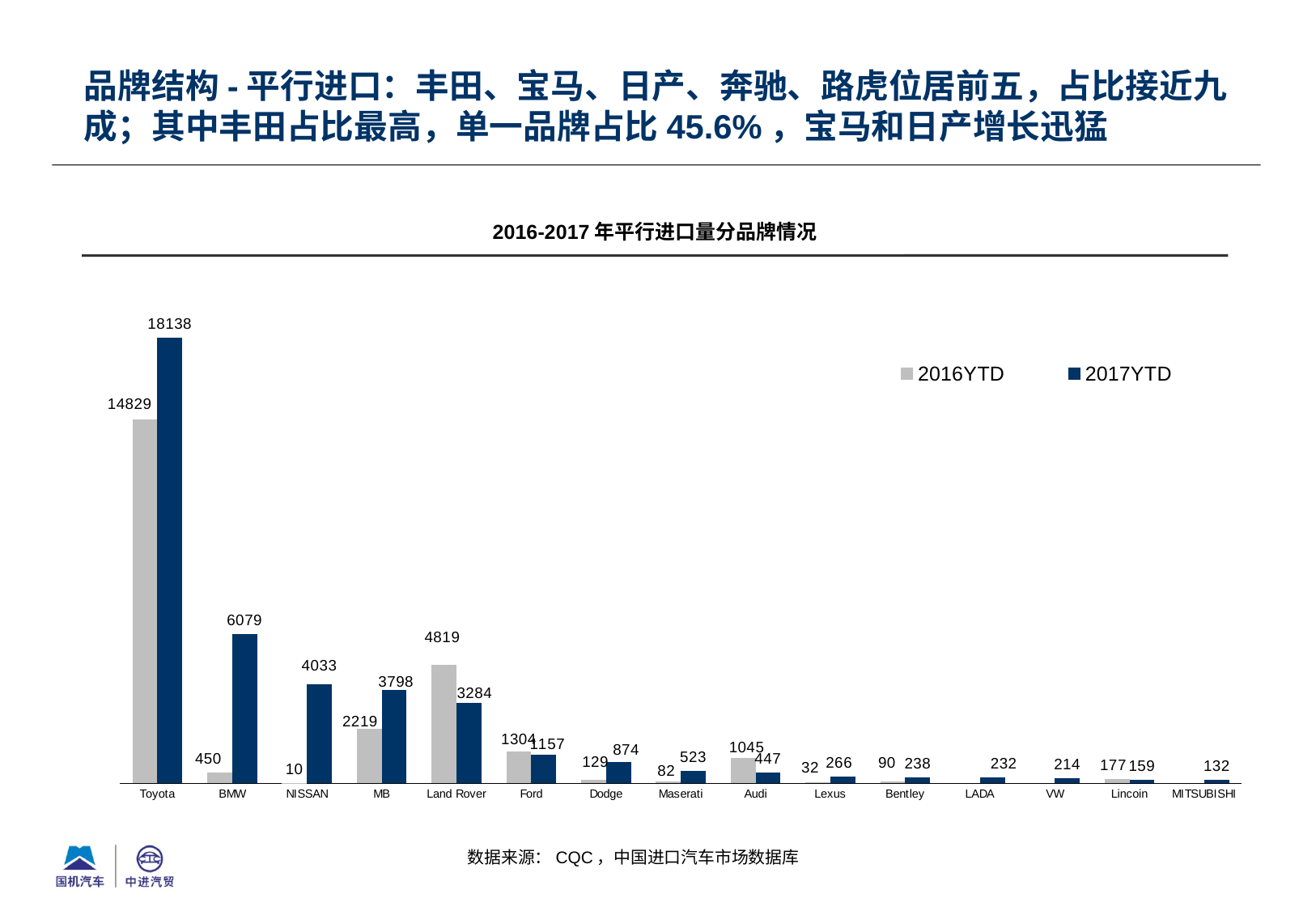

品牌结构-平行进口：丰田、宝马、日产、奔驰、路虎位居前五，占比接近九成；其中丰田占比最高，单一品牌占比45.6%，宝马和日产增长迅猛
2016-2017年平行进口量分品牌情况

### Chart

| Category | 2016YTD | 2017YTD |
|---|---|---|
| Toyota | 14829.0 | 18138.0 |
| BMW | 450.0 | 6079.0 |
| NISSAN | 10.0 | 4033.0 |
| MB | 2219.0 | 3798.0 |
| Land Rover | 4819.0 | 3284.0 |
| Ford | 1304.0 | 1157.0 |
| Dodge | 129.0 | 874.0 |
| Maserati | 82.0 | 523.0 |
| Audi | 1045.0 | 447.0 |
| Lexus | 32.0 | 266.0 |
| Bentley | 90.0 | 238.0 |
| LADA | None | 232.0 |
| VW | None | 214.0 |
| Lincoin | 177.0 | 159.0 |
| MITSUBISHI | None | 132.0 |
数据来源：CQC，中国进口汽车市场数据库